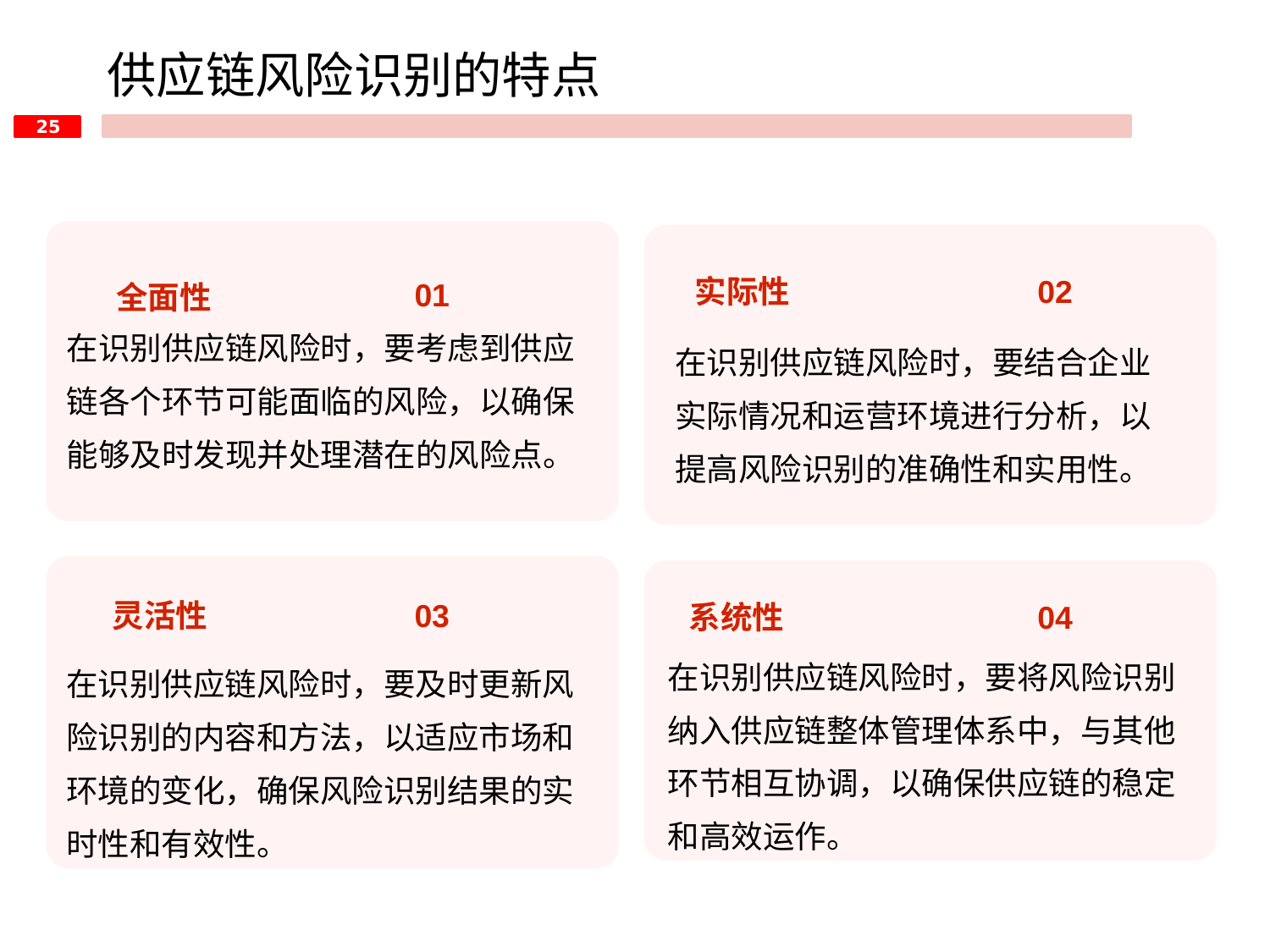

供应链风险识别的特点
25

02
实际性
01
全面性
在识别供应链风险时，要考虑到供应链各个环节可能面临的风险，以确保能够及时发现并处理潜在的风险点。
在识别供应链风险时，要结合企业实际情况和运营环境进行分析，以提高风险识别的准确性和实用性。

03
灵活性
系统性
04
在识别供应链风险时，要将风险识别纳入供应链整体管理体系中，与其他环节相互协调，以确保供应链的稳定和高效运作。
在识别供应链风险时，要及时更新风险识别的内容和方法，以适应市场和环境的变化，确保风险识别结果的实时性和有效性。